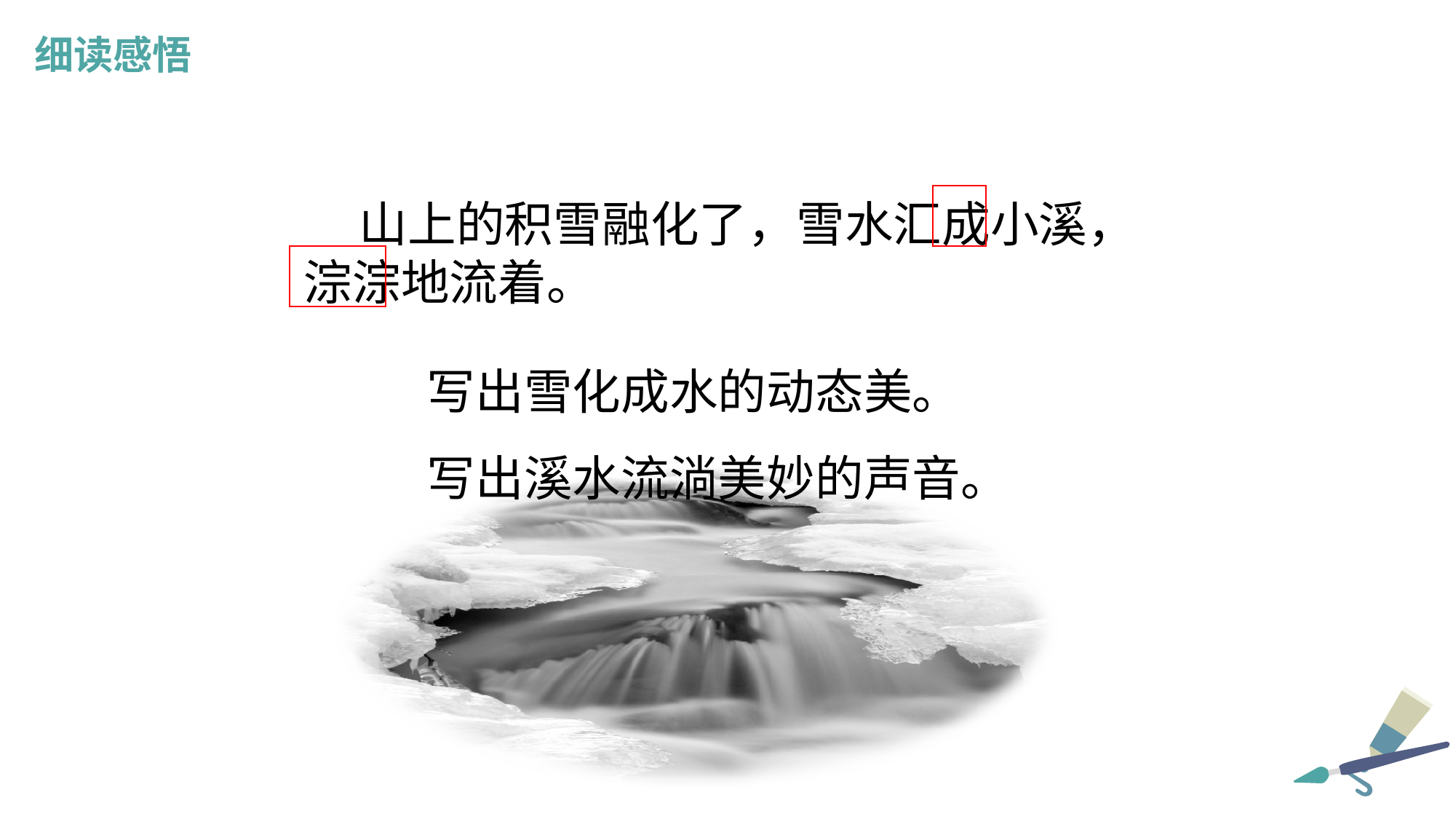

细读感悟

    山上的积雪融化了，雪水汇成小溪，淙淙地流着。

写出雪化成水的动态美。
写出溪水流淌美妙的声音。